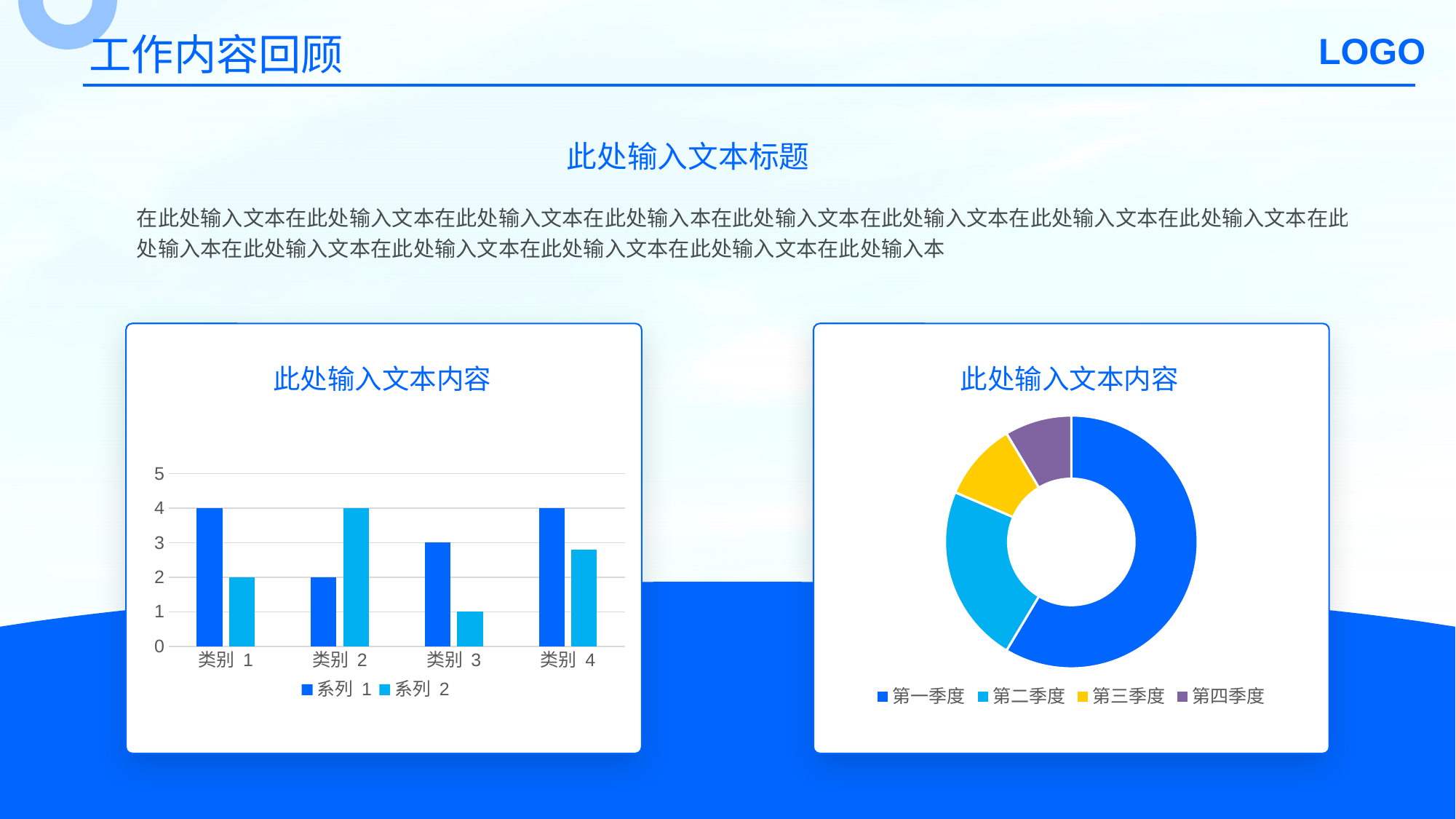

工作内容回顾
  LOGO
此处输入文本标题
在此处输入文本在此处输入文本在此处输入文本在此处输入本在此处输入文本在此处输入文本在此处输入文本在此处输入文本在此处输入本在此处输入文本在此处输入文本在此处输入文本在此处输入文本在此处输入本

              此处输入文本内容

              此处输入文本内容

### Chart

| Category | 系列 1 | 系列 2 |
|---|---|---|
| 类别 1 | 4.0 | 2.0 |
| 类别 2 | 2.0 | 4.0 |
| 类别 3 | 3.0 | 1.0 |
| 类别 4 | 4.0 | 2.8 |

### Chart

| Category | 销售额 |
|---|---|
| 第一季度 | 8.2 |
| 第二季度 | 3.2 |
| 第三季度 | 1.4 |
| 第四季度 | 1.2 |